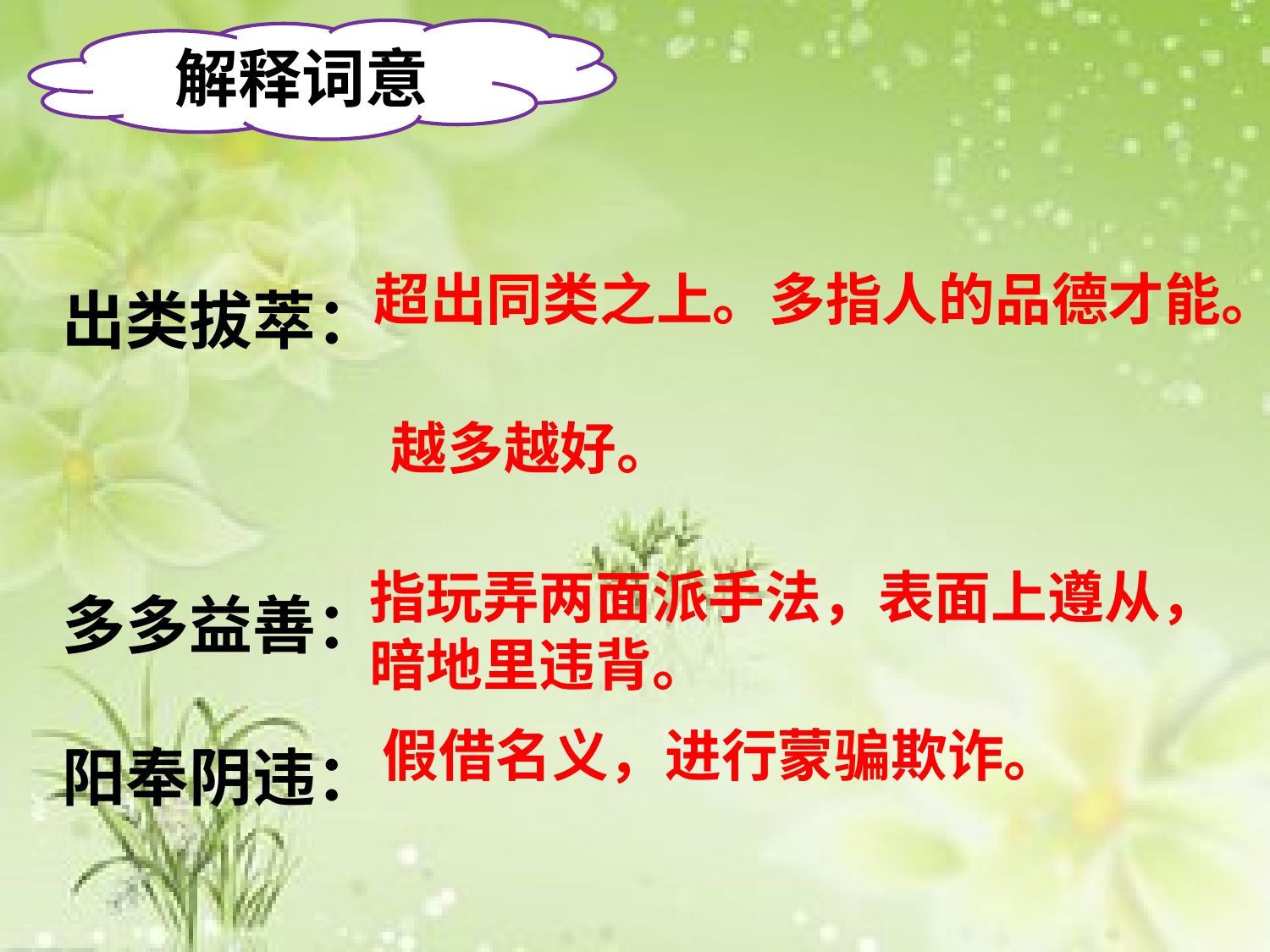

解释词意
出类拔萃：
多多益善：
阳奉阴违：
招摇撞骗：
超出同类之上。多指人的品德才能。
越多越好。
指玩弄两面派手法，表面上遵从，暗地里违背。
假借名义，进行蒙骗欺诈。